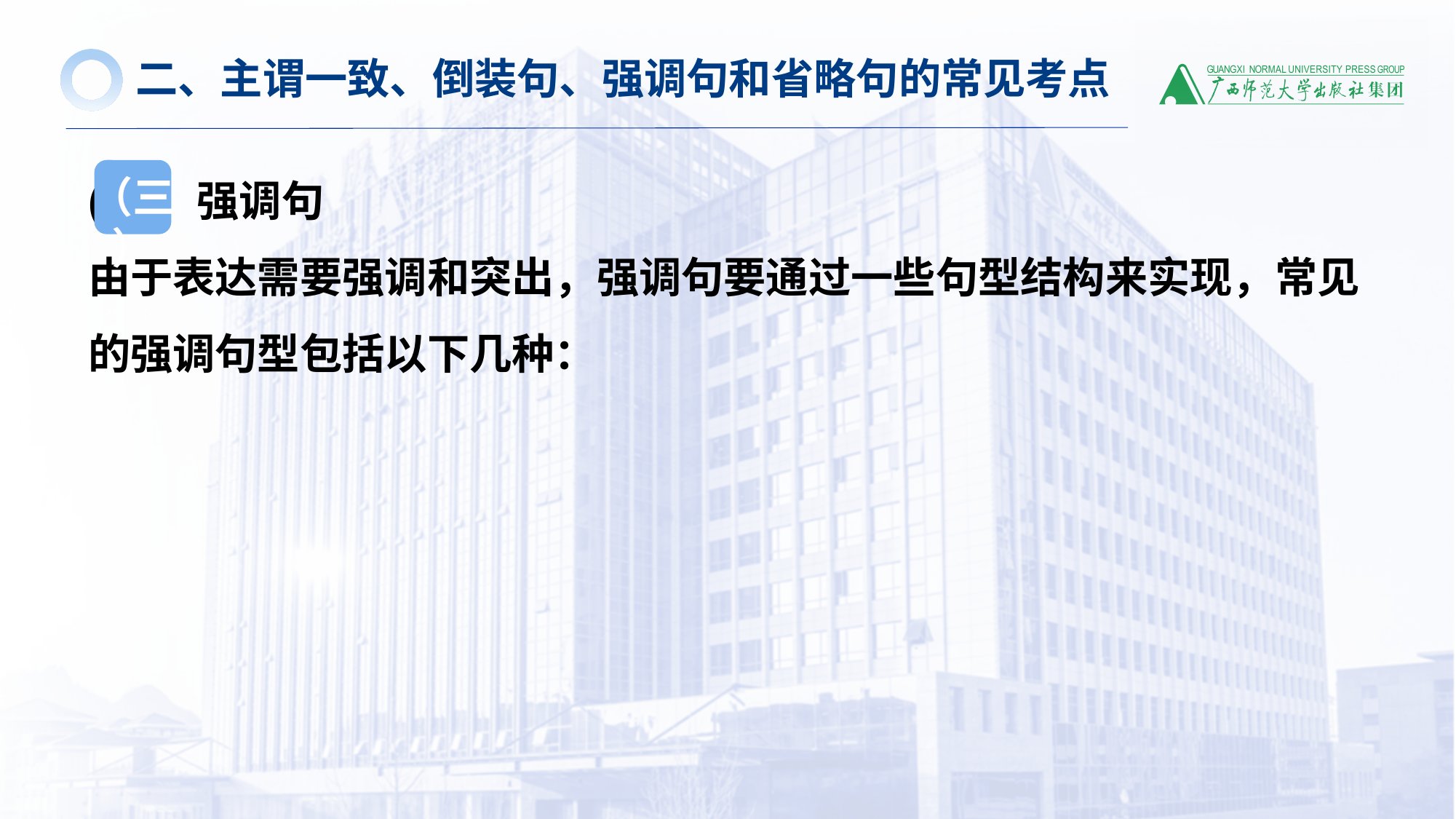

二、主谓一致、倒装句、强调句和省略句的常见考点

(三）强调句
由于表达需要强调和突出，强调句要通过一些句型结构来实现，常见的强调句型包括以下几种：

（三）